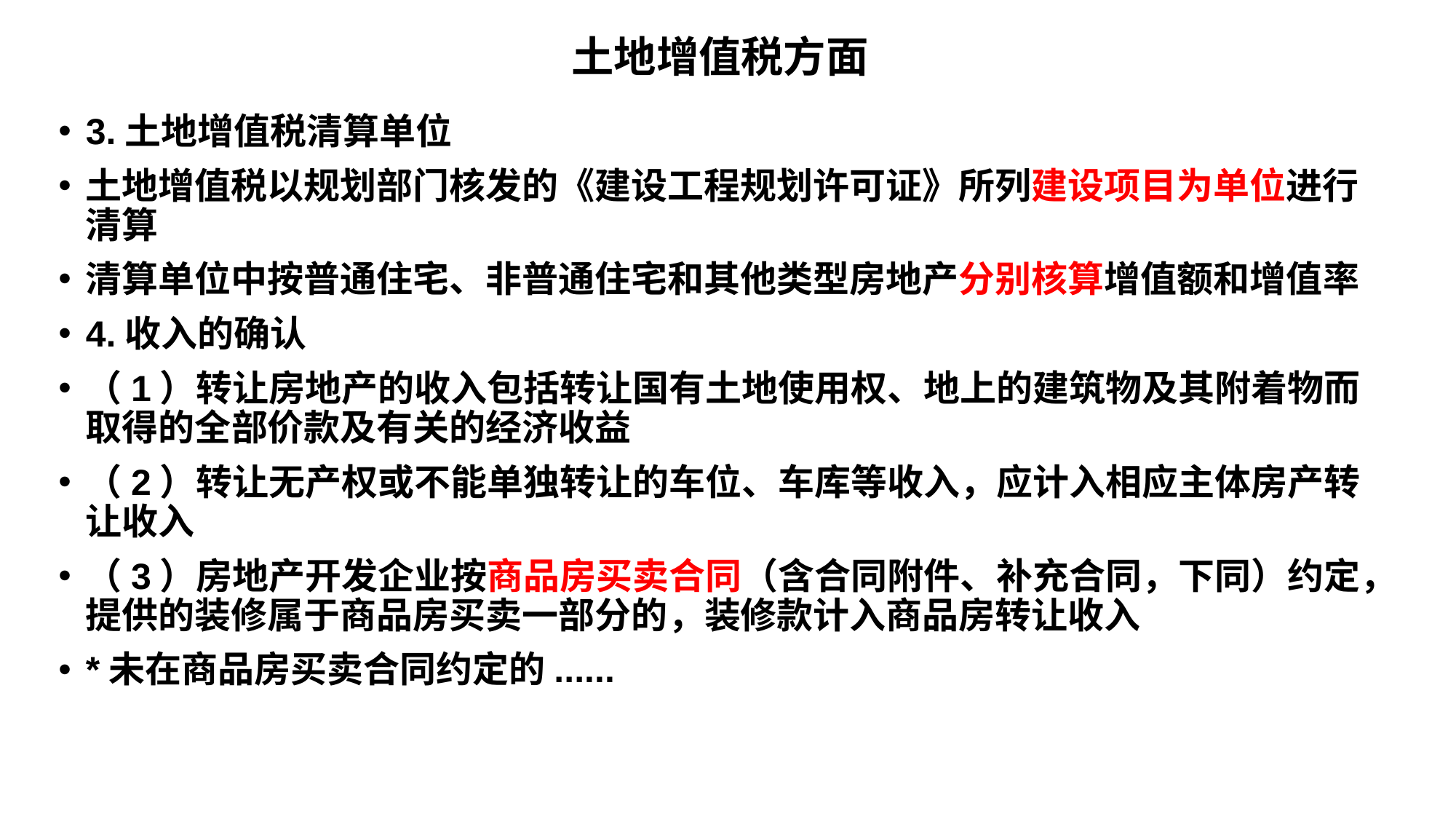

# 土地增值税方面
3.土地增值税清算单位
土地增值税以规划部门核发的《建设工程规划许可证》所列建设项目为单位进行清算
清算单位中按普通住宅、非普通住宅和其他类型房地产分别核算增值额和增值率
4.收入的确认
（1）转让房地产的收入包括转让国有土地使用权、地上的建筑物及其附着物而取得的全部价款及有关的经济收益
（2）转让无产权或不能单独转让的车位、车库等收入，应计入相应主体房产转让收入
（3）房地产开发企业按商品房买卖合同（含合同附件、补充合同，下同）约定，提供的装修属于商品房买卖一部分的，装修款计入商品房转让收入
*未在商品房买卖合同约定的......